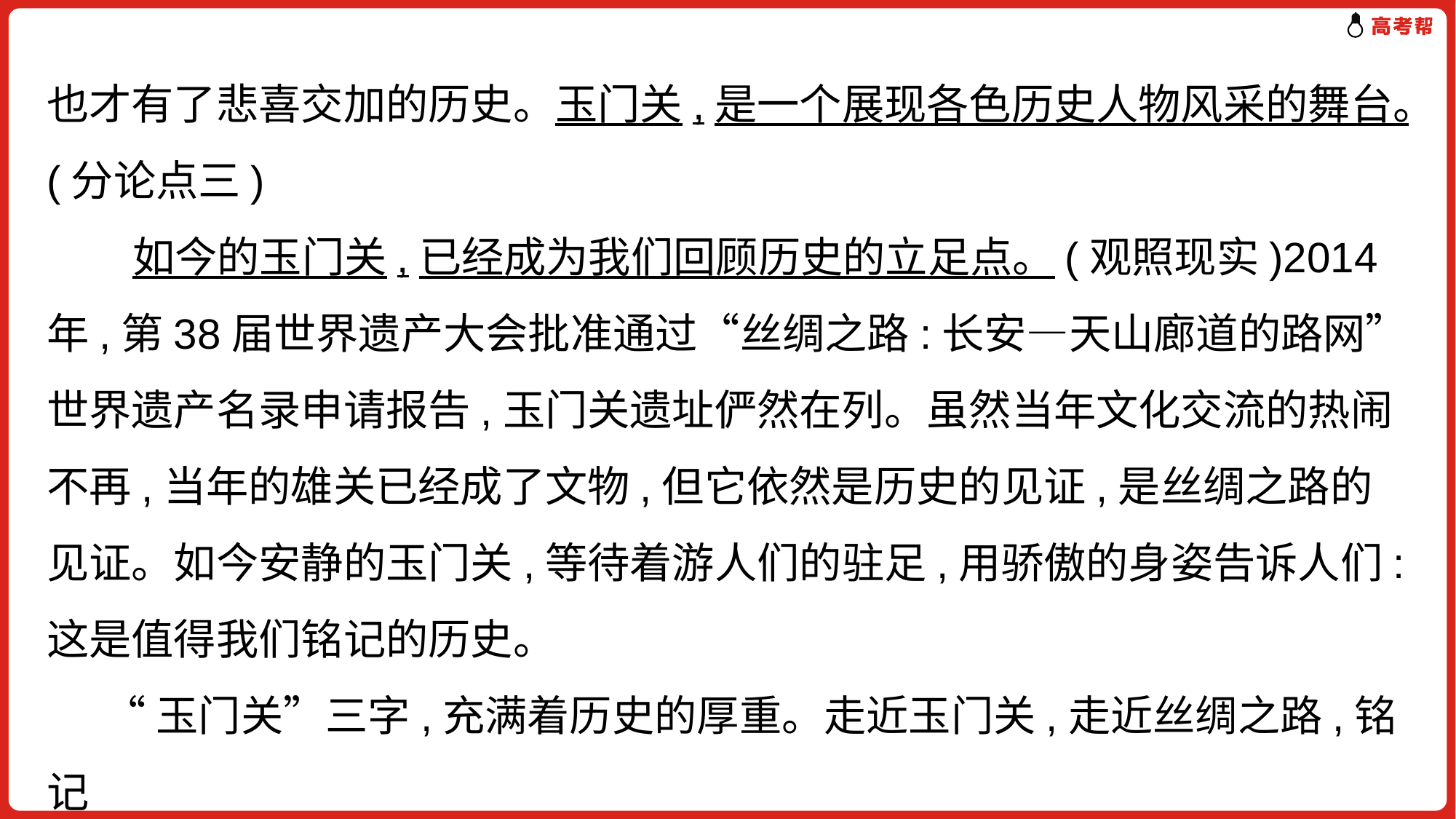

也才有了悲喜交加的历史。玉门关,是一个展现各色历史人物风采的舞台。(分论点三)
        如今的玉门关,已经成为我们回顾历史的立足点。(观照现实)2014年,第38届世界遗产大会批准通过“丝绸之路:长安—天山廊道的路网”世界遗产名录申请报告,玉门关遗址俨然在列。虽然当年文化交流的热闹不再,当年的雄关已经成了文物,但它依然是历史的见证,是丝绸之路的见证。如今安静的玉门关,等待着游人们的驻足,用骄傲的身姿告诉人们:这是值得我们铭记的历史。
      “玉门关”三字,充满着历史的厚重。走近玉门关,走近丝绸之路,铭记